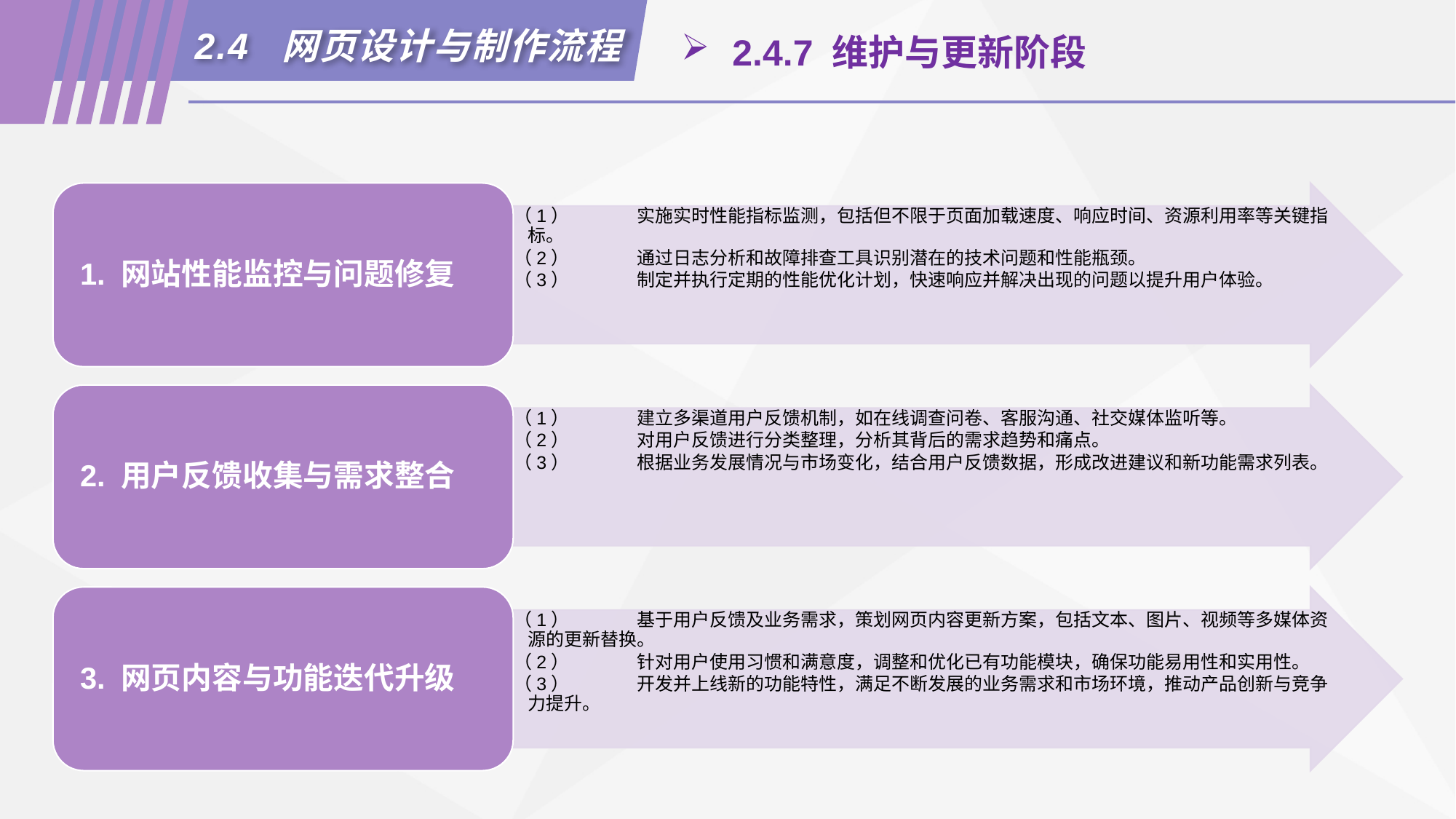

2.4  网页设计与制作流程
 2.4.7 维护与更新阶段
（1）	实施实时性能指标监测，包括但不限于页面加载速度、响应时间、资源利用率等关键指标。
（2）	通过日志分析和故障排查工具识别潜在的技术问题和性能瓶颈。
（3）	制定并执行定期的性能优化计划，快速响应并解决出现的问题以提升用户体验。
1. 网站性能监控与问题修复
（1）	建立多渠道用户反馈机制，如在线调查问卷、客服沟通、社交媒体监听等。
（2）	对用户反馈进行分类整理，分析其背后的需求趋势和痛点。
（3）	根据业务发展情况与市场变化，结合用户反馈数据，形成改进建议和新功能需求列表。
2. 用户反馈收集与需求整合
（1）	基于用户反馈及业务需求，策划网页内容更新方案，包括文本、图片、视频等多媒体资源的更新替换。
（2）	针对用户使用习惯和满意度，调整和优化已有功能模块，确保功能易用性和实用性。
（3）	开发并上线新的功能特性，满足不断发展的业务需求和市场环境，推动产品创新与竞争力提升。
3. 网页内容与功能迭代升级